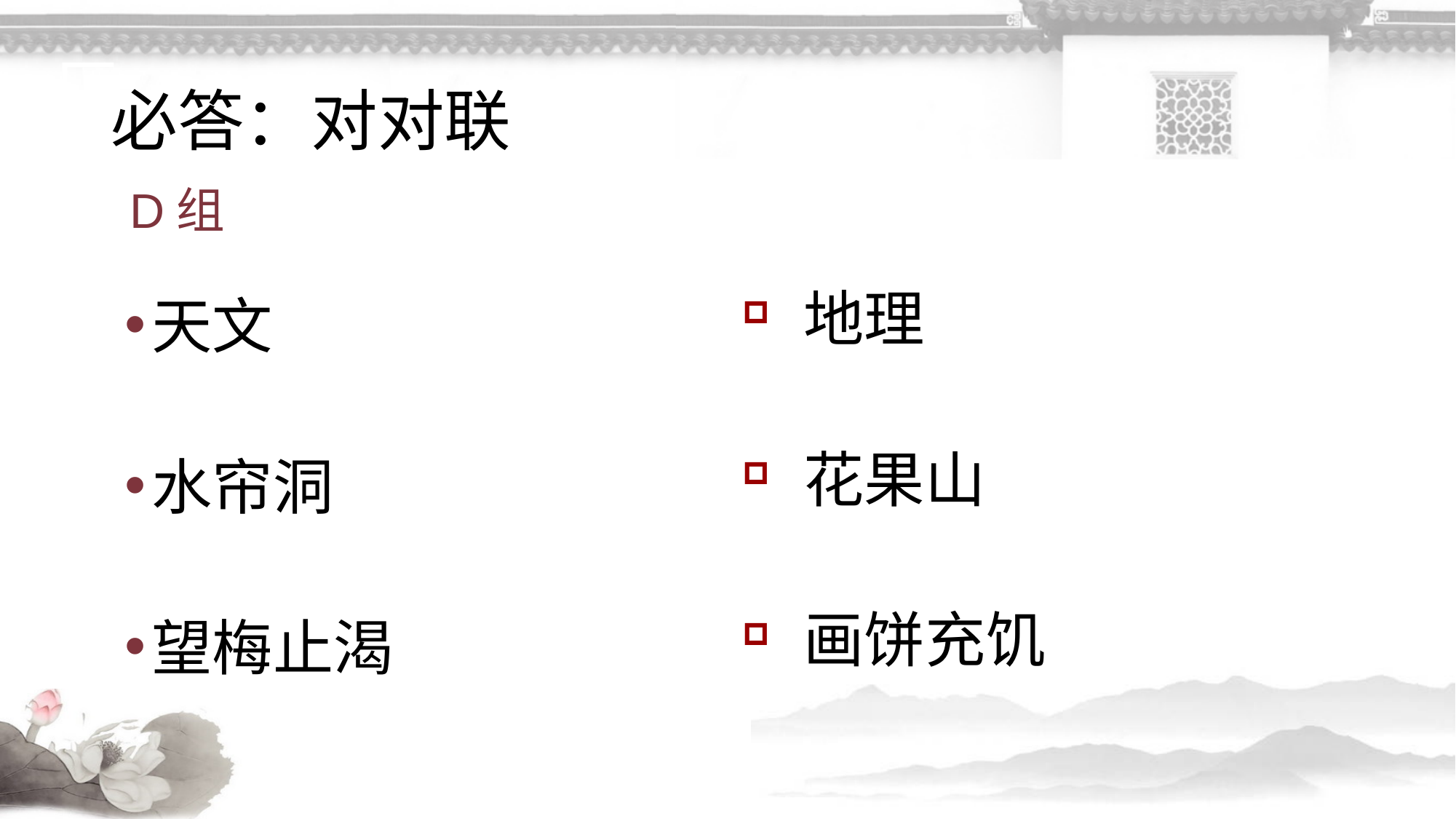

# 必答：对对联
D组
地理
花果山
画饼充饥
天文
水帘洞
望梅止渴